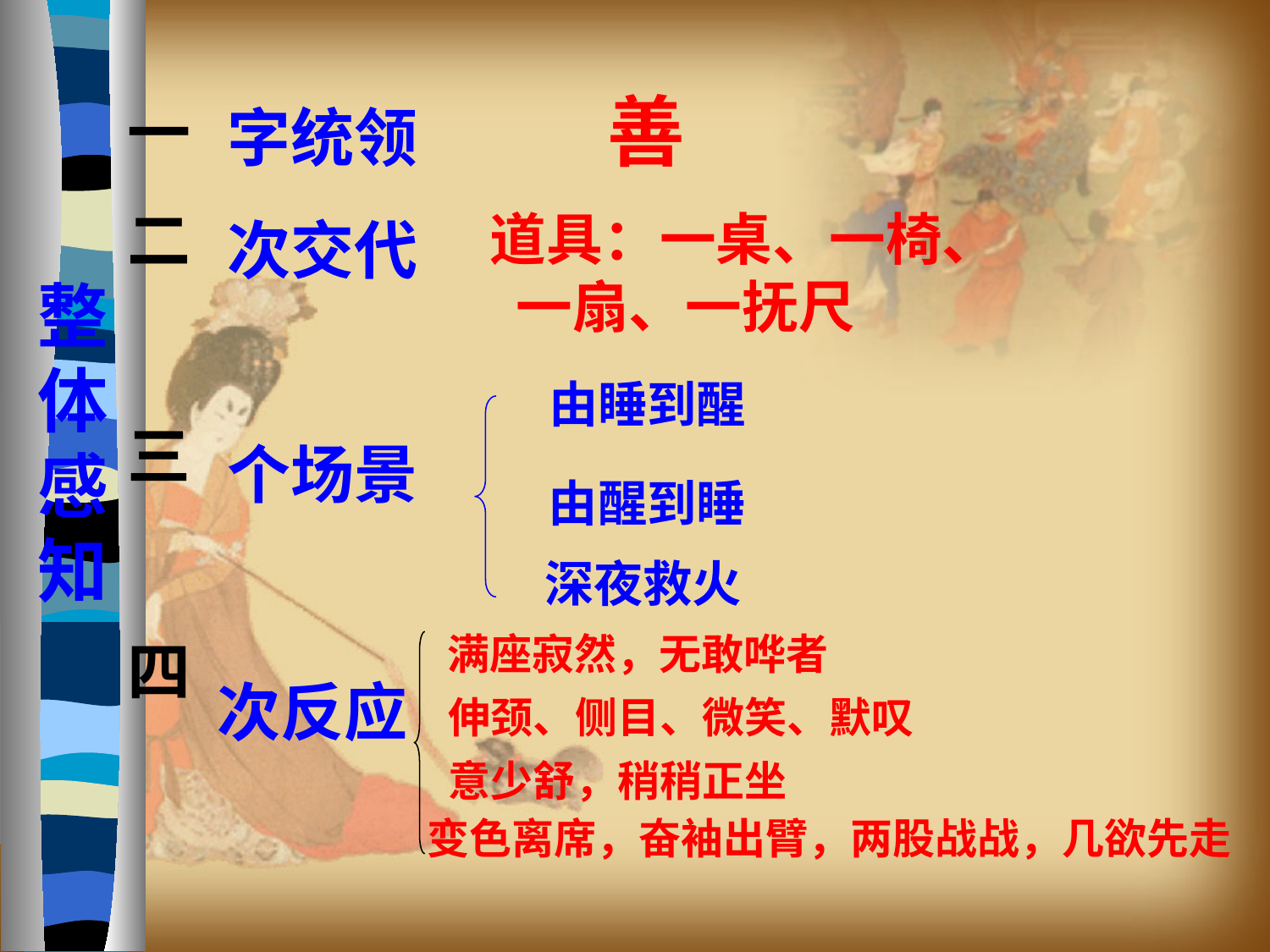

善
一
二

三

四
字统领
道具：一桌、一椅、      一扇、一抚尺
次交代
整体感知
由睡到醒

个场景
由醒到睡
深夜救火
满座寂然，无敢哗者

次反应
伸颈、侧目、微笑、默叹
意少舒，稍稍正坐
变色离席，奋袖出臂，两股战战，几欲先走